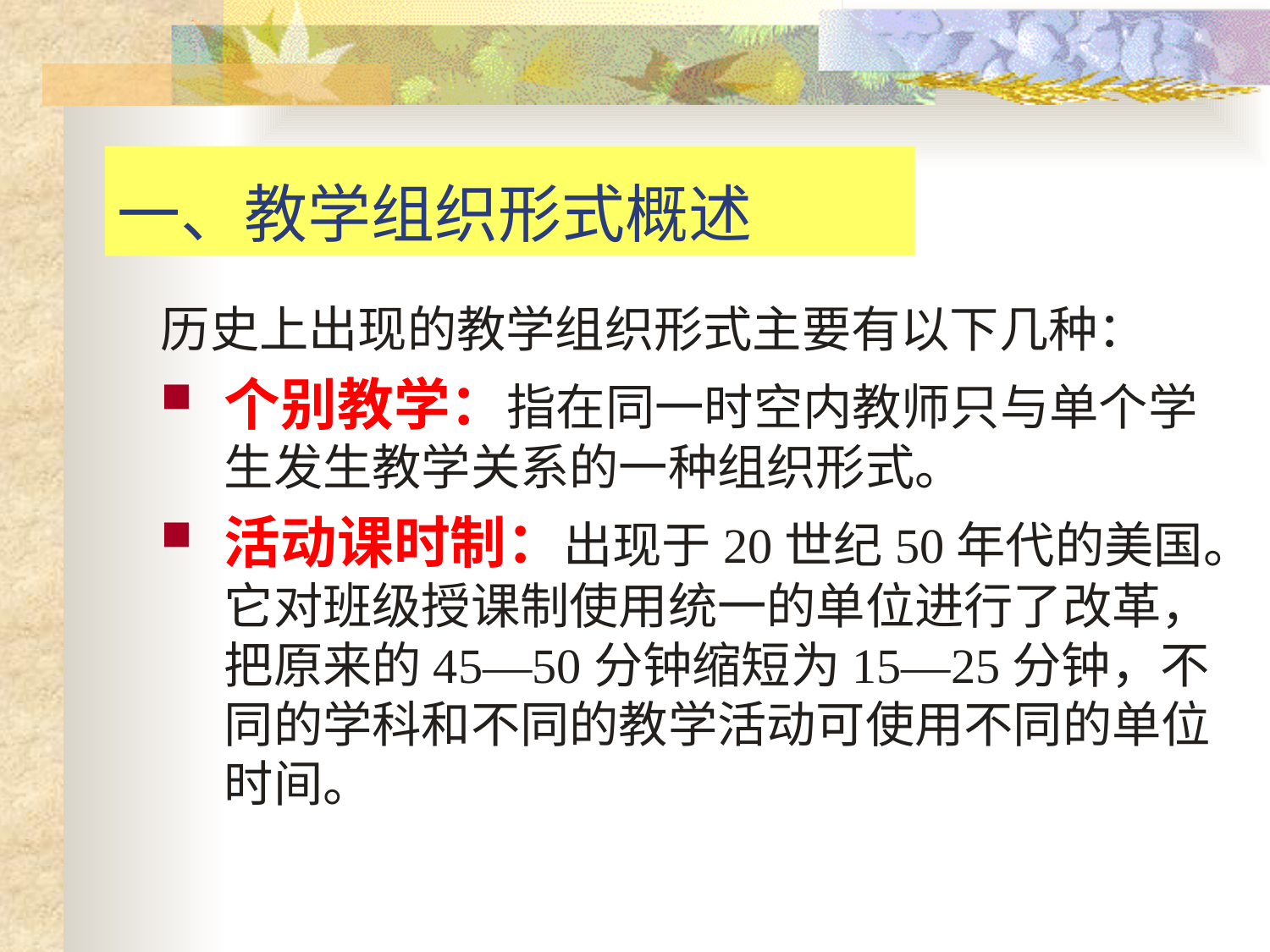

#
一、教学组织形式概述
历史上出现的教学组织形式主要有以下几种：
个别教学：指在同一时空内教师只与单个学生发生教学关系的一种组织形式。
活动课时制：出现于20世纪50年代的美国。它对班级授课制使用统一的单位进行了改革，把原来的45—50分钟缩短为15—25分钟，不同的学科和不同的教学活动可使用不同的单位时间。